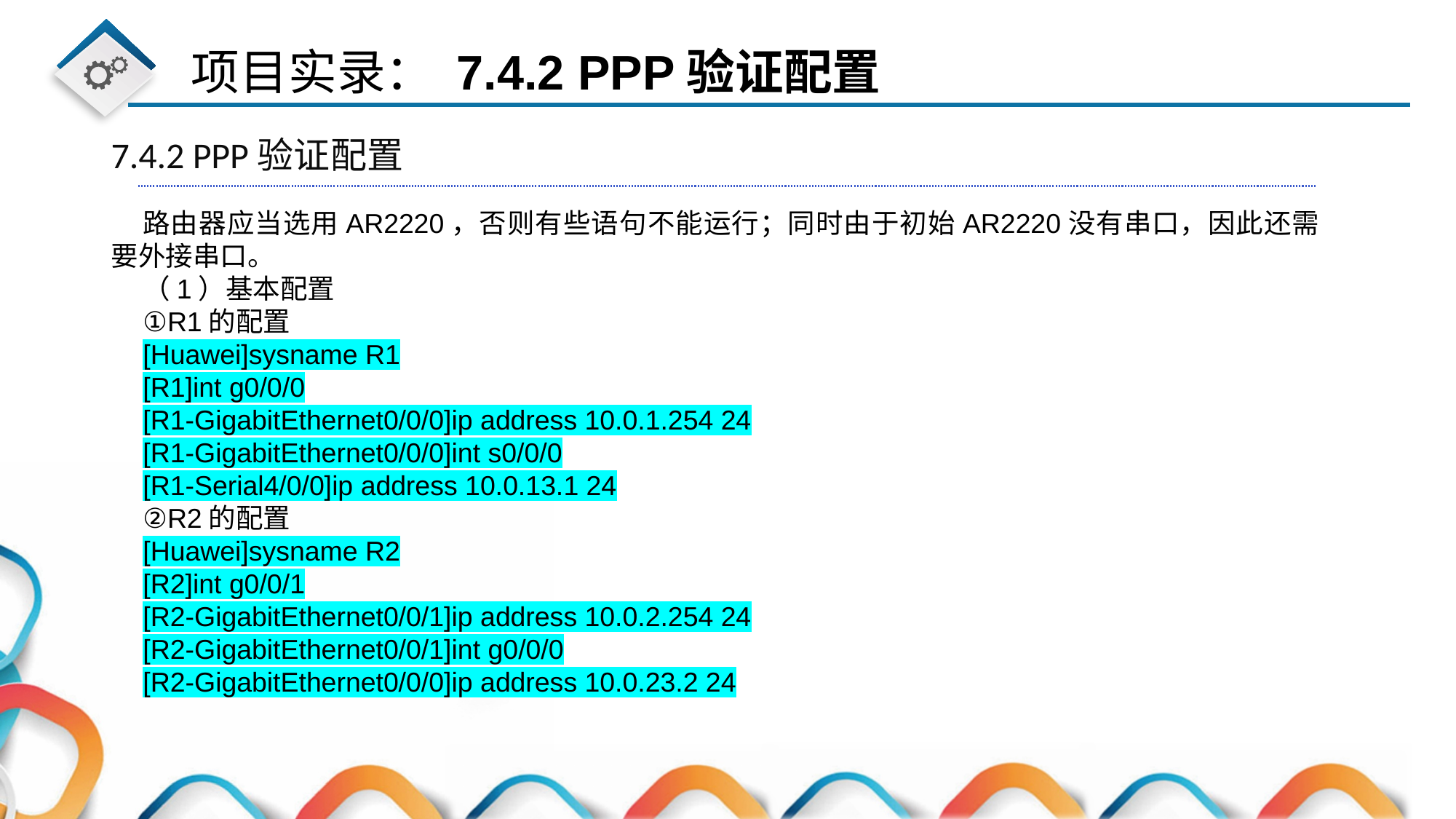

7.4.2 PPP验证配置

路由器应当选用AR2220，否则有些语句不能运行；同时由于初始AR2220没有串口，因此还需要外接串口。
（1）基本配置
①R1的配置
[Huawei]sysname R1
[R1]int g0/0/0
[R1-GigabitEthernet0/0/0]ip address 10.0.1.254 24
[R1-GigabitEthernet0/0/0]int s0/0/0
[R1-Serial4/0/0]ip address 10.0.13.1 24
②R2的配置
[Huawei]sysname R2
[R2]int g0/0/1
[R2-GigabitEthernet0/0/1]ip address 10.0.2.254 24
[R2-GigabitEthernet0/0/1]int g0/0/0
[R2-GigabitEthernet0/0/0]ip address 10.0.23.2 24